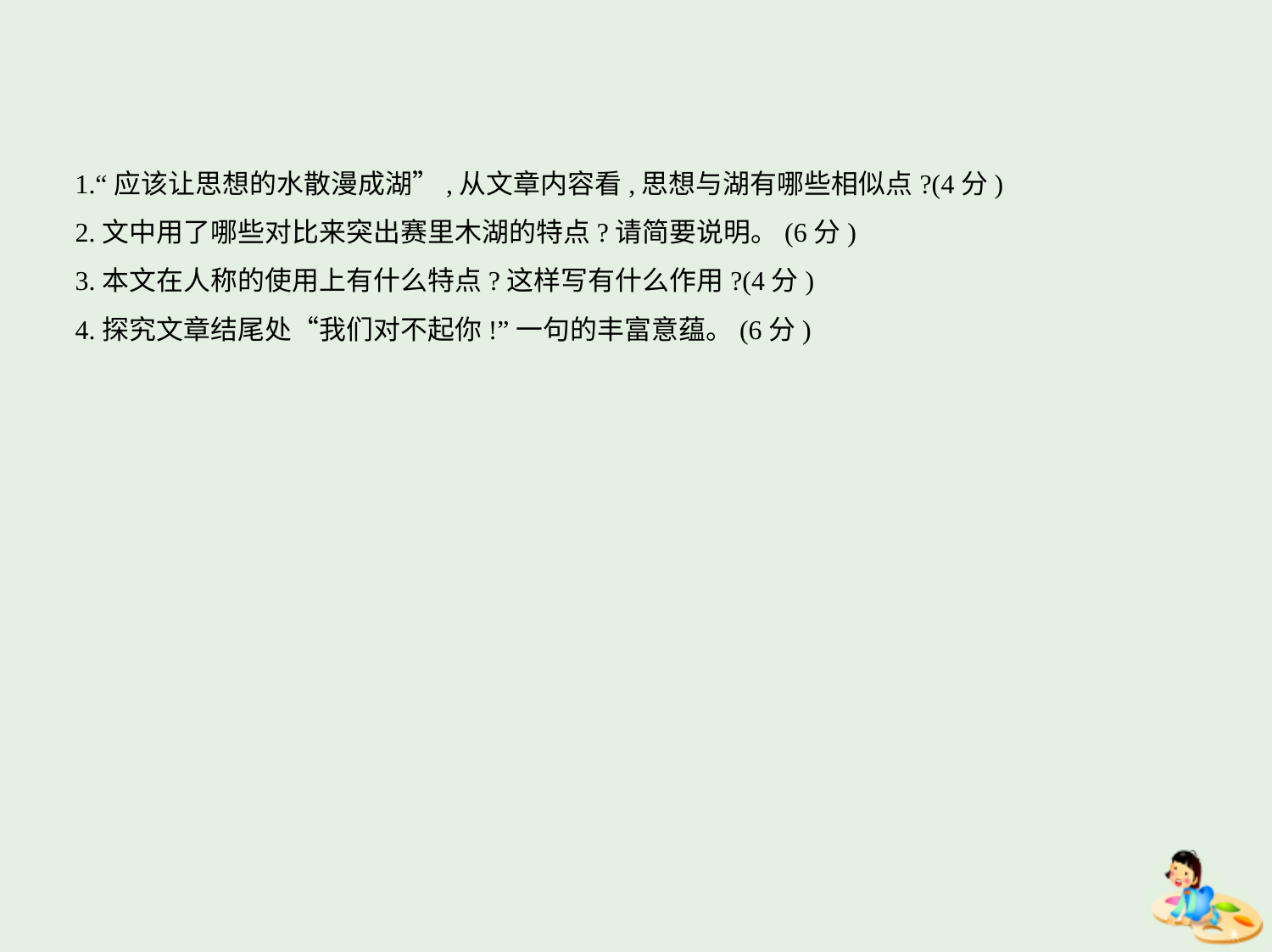

1.“应该让思想的水散漫成湖”,从文章内容看,思想与湖有哪些相似点?(4分)
2.文中用了哪些对比来突出赛里木湖的特点?请简要说明。(6分)
3.本文在人称的使用上有什么特点?这样写有什么作用?(4分)
4.探究文章结尾处“我们对不起你!”一句的丰富意蕴。(6分)